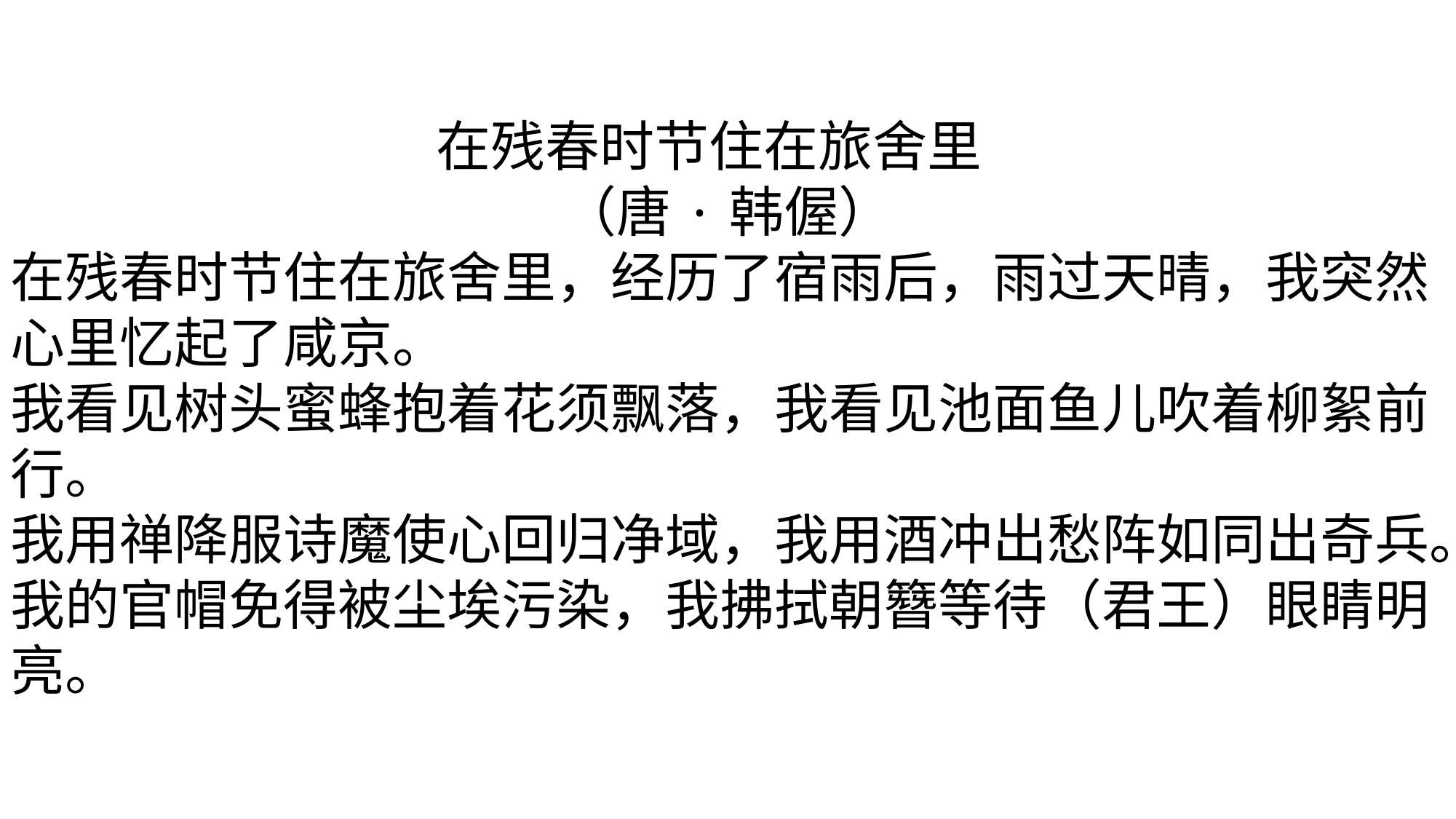

在残春时节住在旅舍里
（唐·韩偓）
在残春时节住在旅舍里，经历了宿雨后，雨过天晴，我突然心里忆起了咸京。
我看见树头蜜蜂抱着花须飘落，我看见池面鱼儿吹着柳絮前行。
我用禅降服诗魔使心回归净域，我用酒冲出愁阵如同出奇兵。
我的官帽免得被尘埃污染，我拂拭朝簪等待（君王）眼睛明亮。